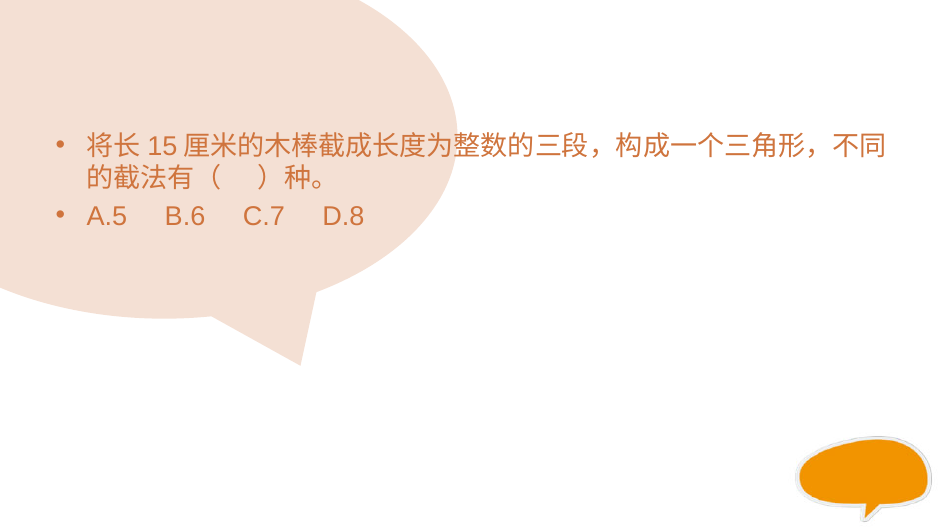

#
将长15厘米的木棒截成长度为整数的三段，构成一个三角形，不同的截法有（      ）种。
A.5     B.6     C.7     D.8